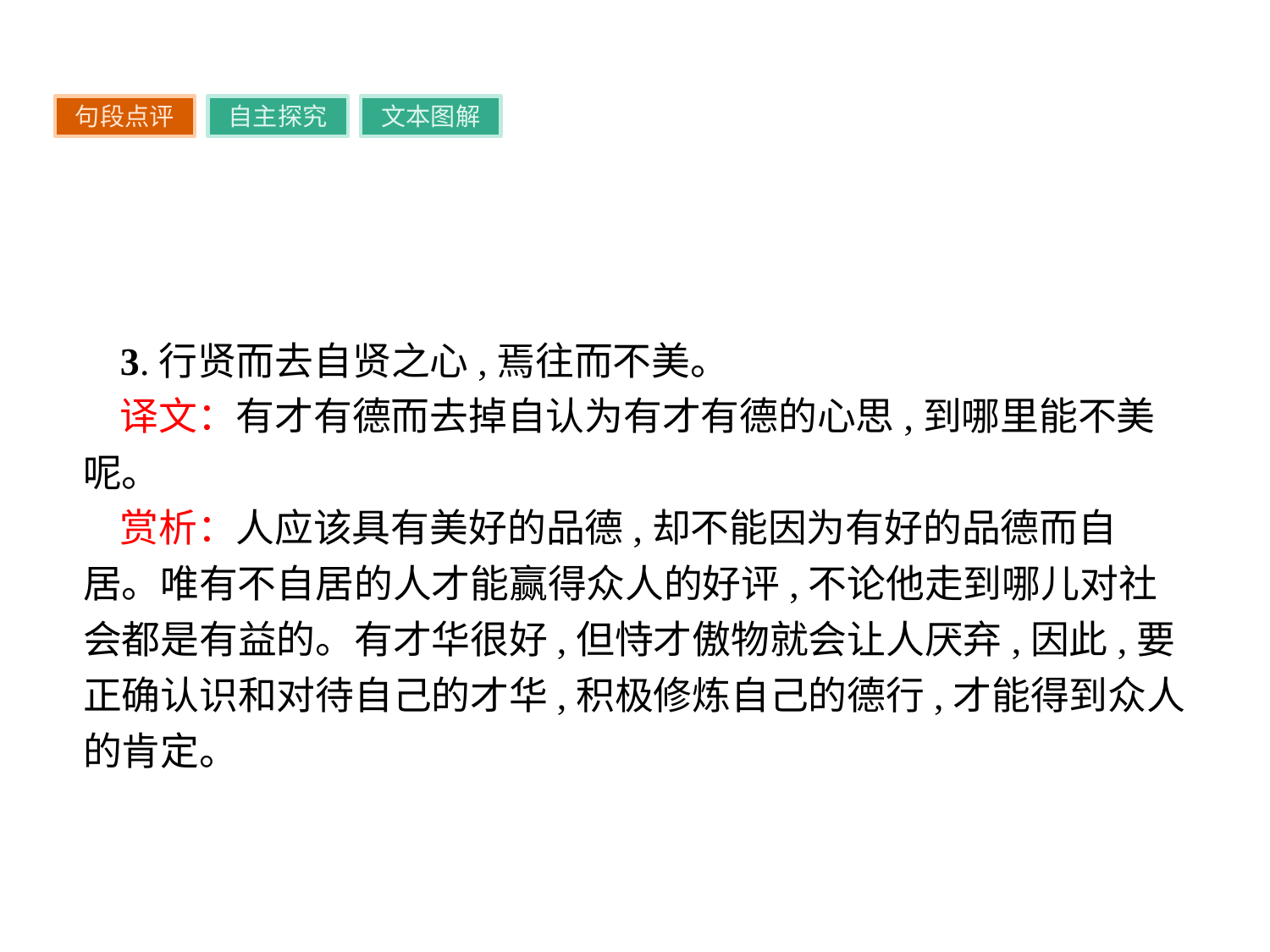

句段点评
自主探究
文本图解
3.行贤而去自贤之心,焉往而不美。
译文：有才有德而去掉自认为有才有德的心思,到哪里能不美呢。
赏析：人应该具有美好的品德,却不能因为有好的品德而自居。唯有不自居的人才能赢得众人的好评,不论他走到哪儿对社会都是有益的。有才华很好,但恃才傲物就会让人厌弃,因此,要正确认识和对待自己的才华,积极修炼自己的德行,才能得到众人的肯定。